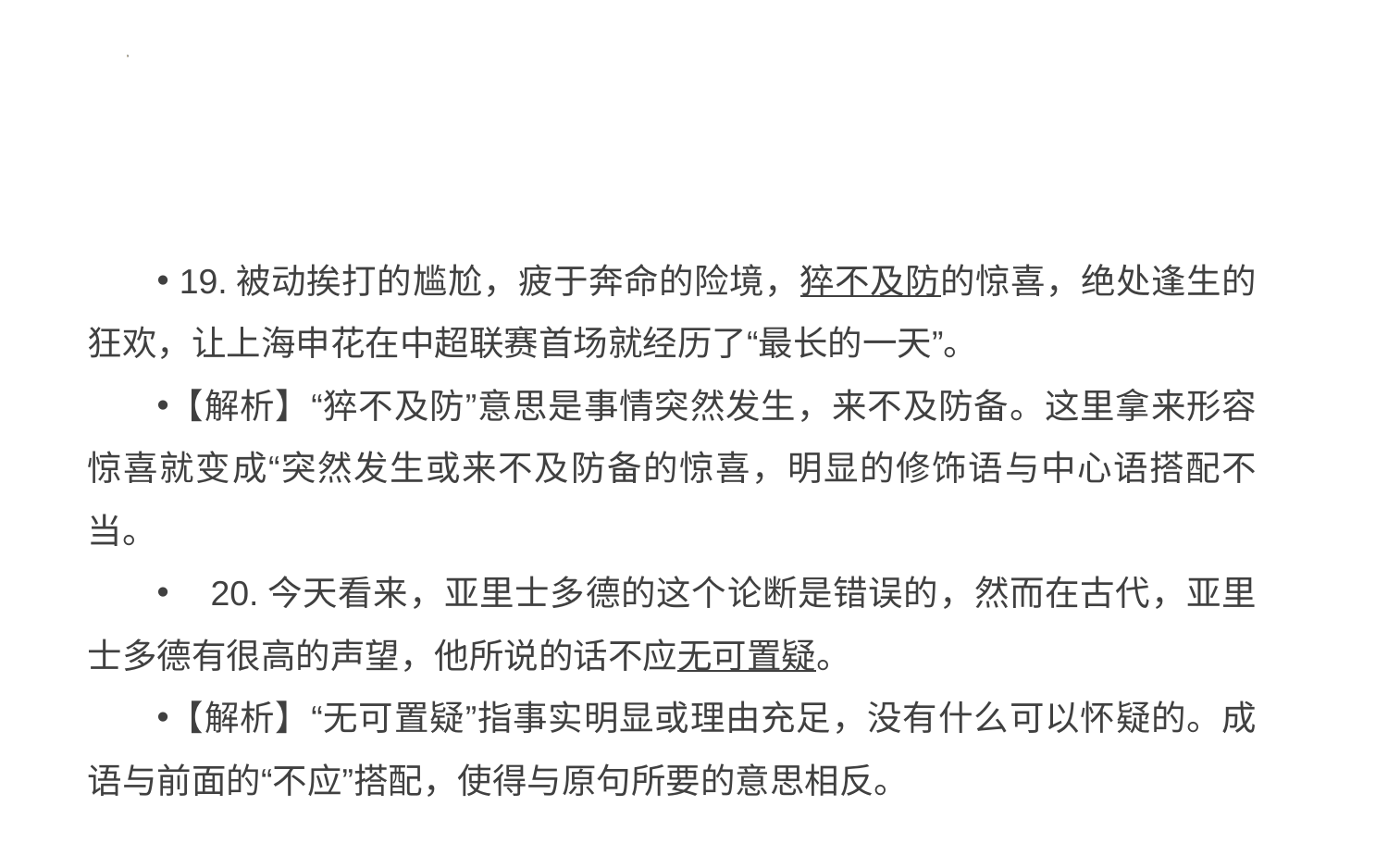

#
 19.被动挨打的尴尬，疲于奔命的险境，猝不及防的惊喜，绝处逢生的狂欢，让上海申花在中超联赛首场就经历了“最长的一天”。
【解析】“猝不及防”意思是事情突然发生，来不及防备。这里拿来形容惊喜就变成“突然发生或来不及防备的惊喜，明显的修饰语与中心语搭配不当。
    20.今天看来，亚里士多德的这个论断是错误的，然而在古代，亚里士多德有很高的声望，他所说的话不应无可置疑。
【解析】“无可置疑”指事实明显或理由充足，没有什么可以怀疑的。成语与前面的“不应”搭配，使得与原句所要的意思相反。